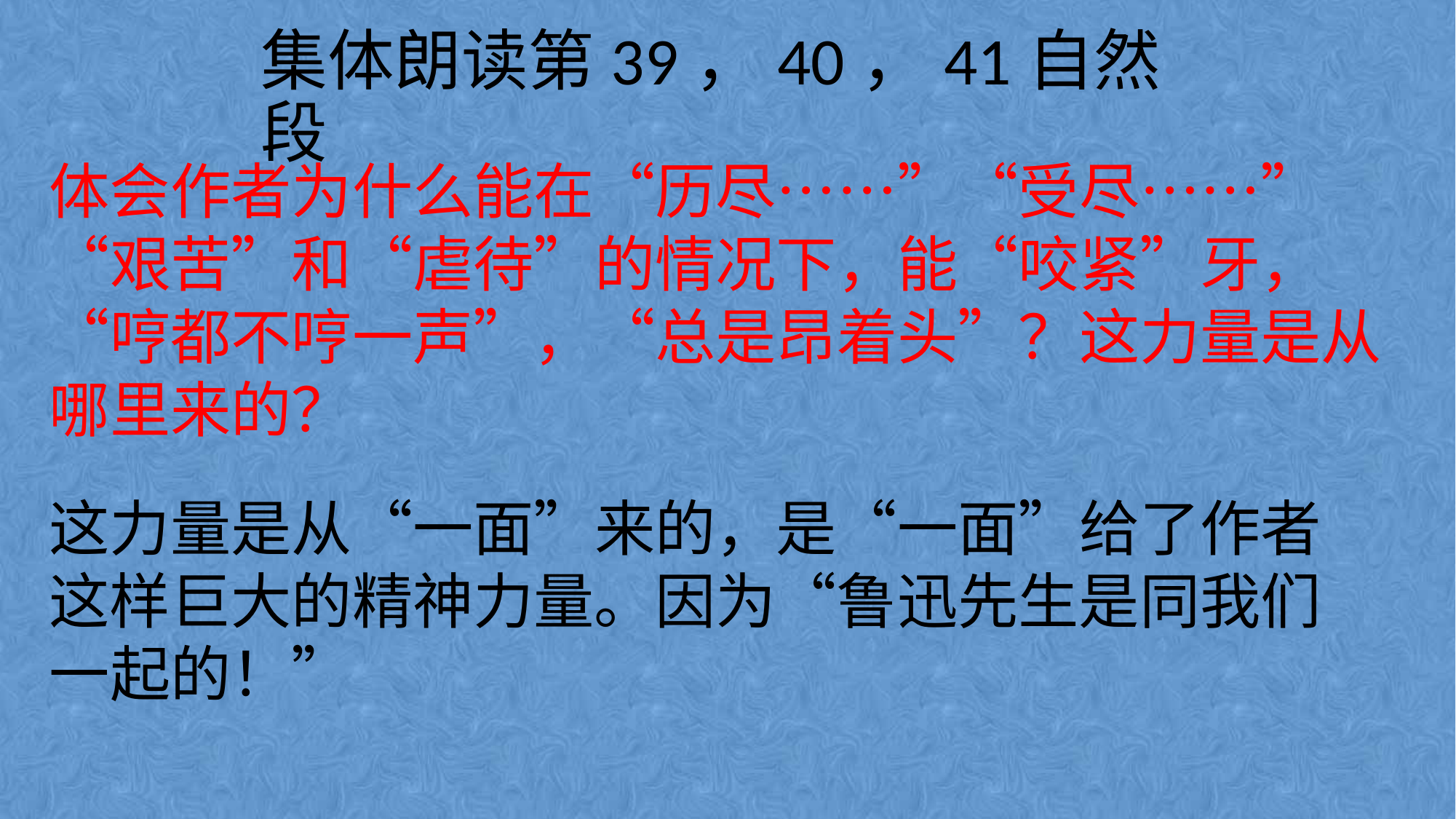

# 集体朗读第39，40，41自然段
体会作者为什么能在“历尽……”“受尽……”“艰苦”和“虐待”的情况下，能“咬紧”牙，“哼都不哼一声”，“总是昂着头”？这力量是从哪里来的？
这力量是从“一面”来的，是“一面”给了作者这样巨大的精神力量。因为“鲁迅先生是同我们一起的！”